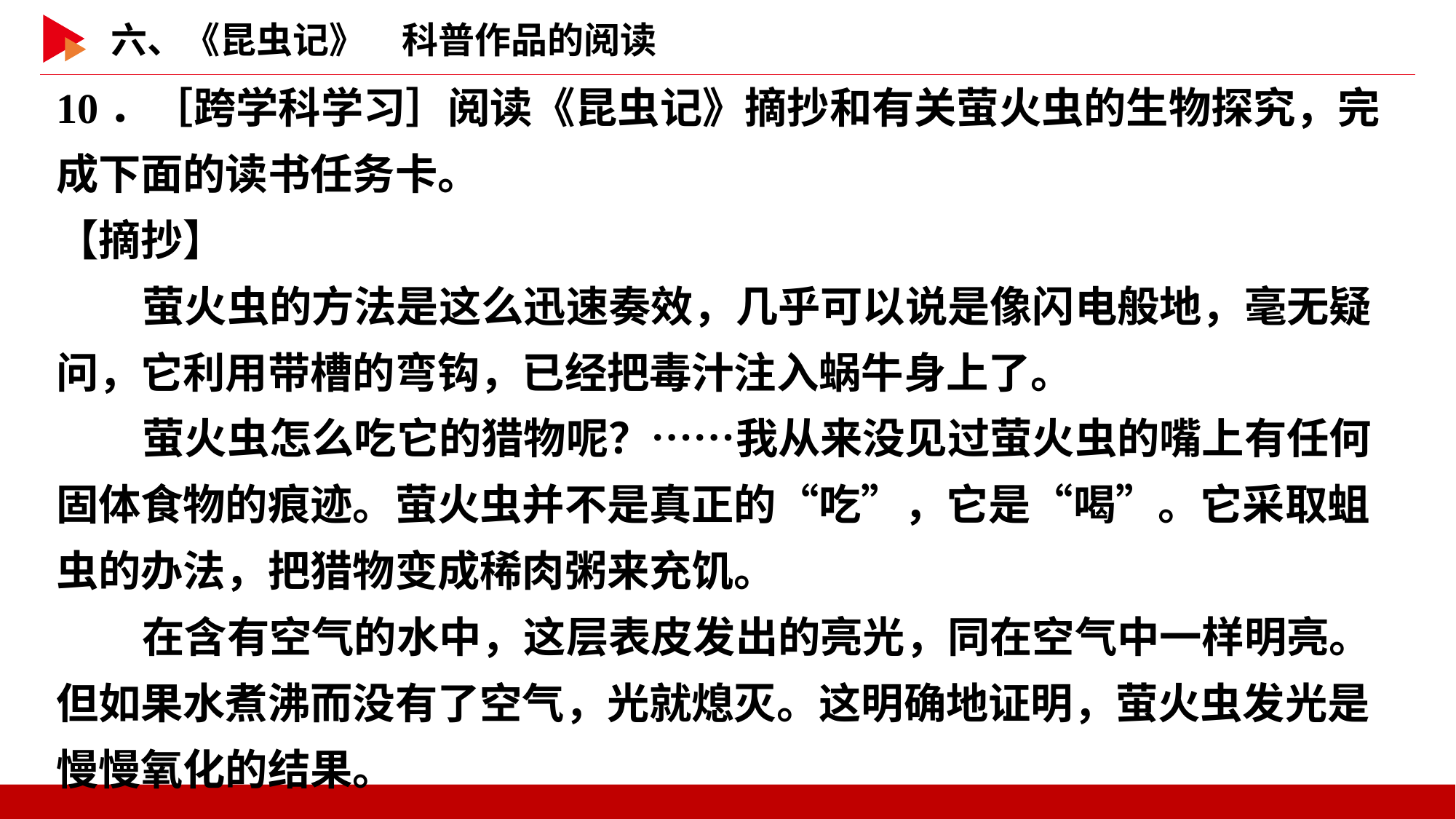

10．［跨学科学习］阅读《昆虫记》摘抄和有关萤火虫的生物探究，完成下面的读书任务卡。
【摘抄】
萤火虫的方法是这么迅速奏效，几乎可以说是像闪电般地，毫无疑问，它利用带槽的弯钩，已经把毒汁注入蜗牛身上了。
萤火虫怎么吃它的猎物呢？……我从来没见过萤火虫的嘴上有任何固体食物的痕迹。萤火虫并不是真正的“吃”，它是“喝”。它采取蛆虫的办法，把猎物变成稀肉粥来充饥。
在含有空气的水中，这层表皮发出的亮光，同在空气中一样明亮。但如果水煮沸而没有了空气，光就熄灭。这明确地证明，萤火虫发光是慢慢氧化的结果。